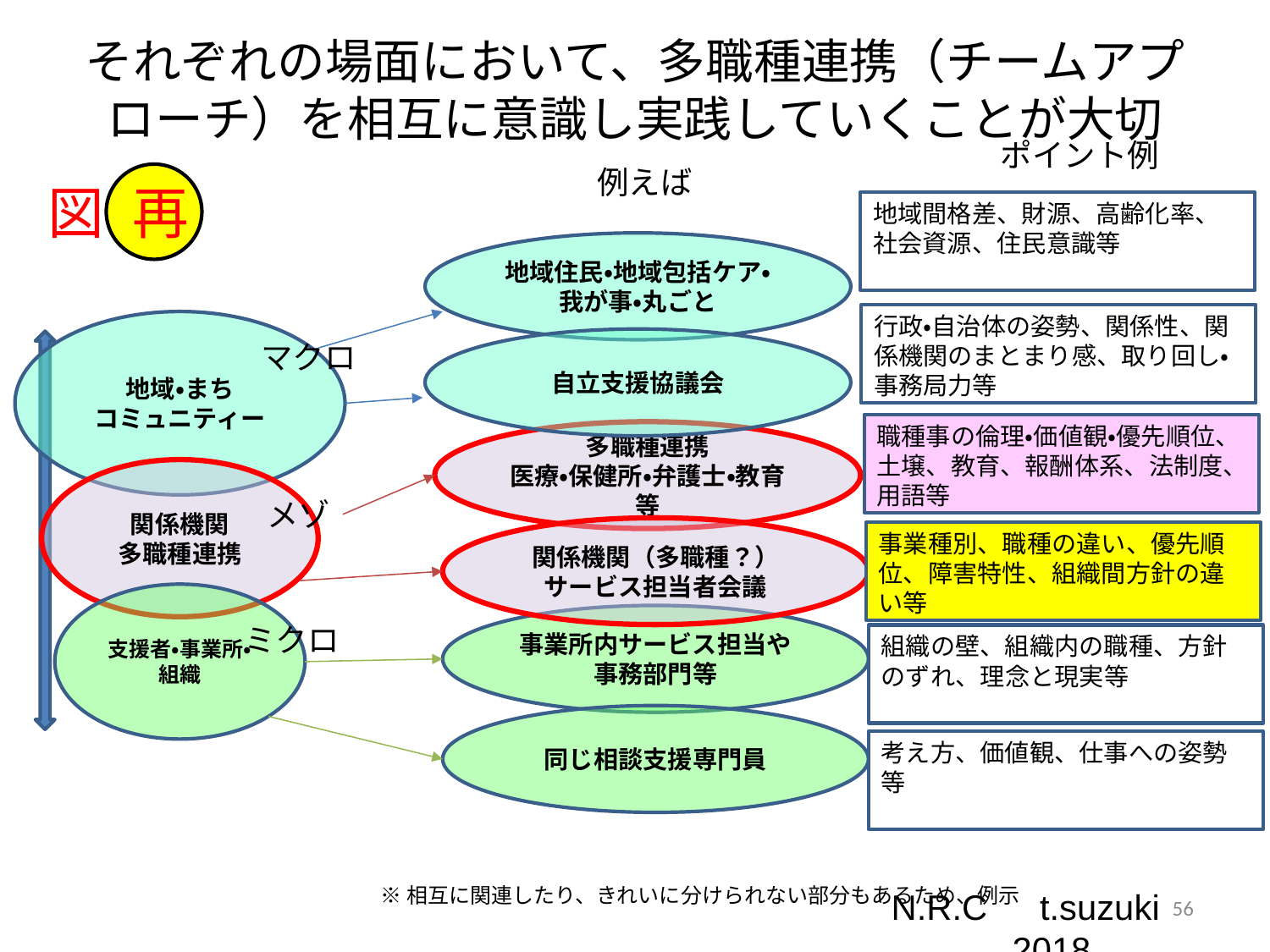

# それぞれの場面において、多職種連携（チームアプローチ）を相互に意識し実践していくことが大切
ポイント例
例えば
地域住民・地域包括ケア・我が事・丸ごと
自立支援協議会
多職種連携
医療・保健所・弁護士・教育等
関係機関（多職種？）
サービス担当者会議
事業所内サービス担当や事務部門等
同じ相談支援専門員
地域・まち
コミュニティー

マクロ
関係機関
多職種連携
メゾ
支援者・事業所・
組織
ミクロ
図
再
地域間格差、財源、高齢化率、社会資源、住民意識等
行政・自治体の姿勢、関係性、関係機関のまとまり感、取り回し・事務局力等
職種事の倫理・価値観・優先順位、
土壌、教育、報酬体系、法制度、用語等
事業種別、職種の違い、優先順位、障害特性、組織間方針の違い等
組織の壁、組織内の職種、方針のずれ、理念と現実等
考え方、価値観、仕事への姿勢等
※相互に関連したり、きれいに分けられない部分もあるため、例示
56
N.R.C　t.suzuki　2018